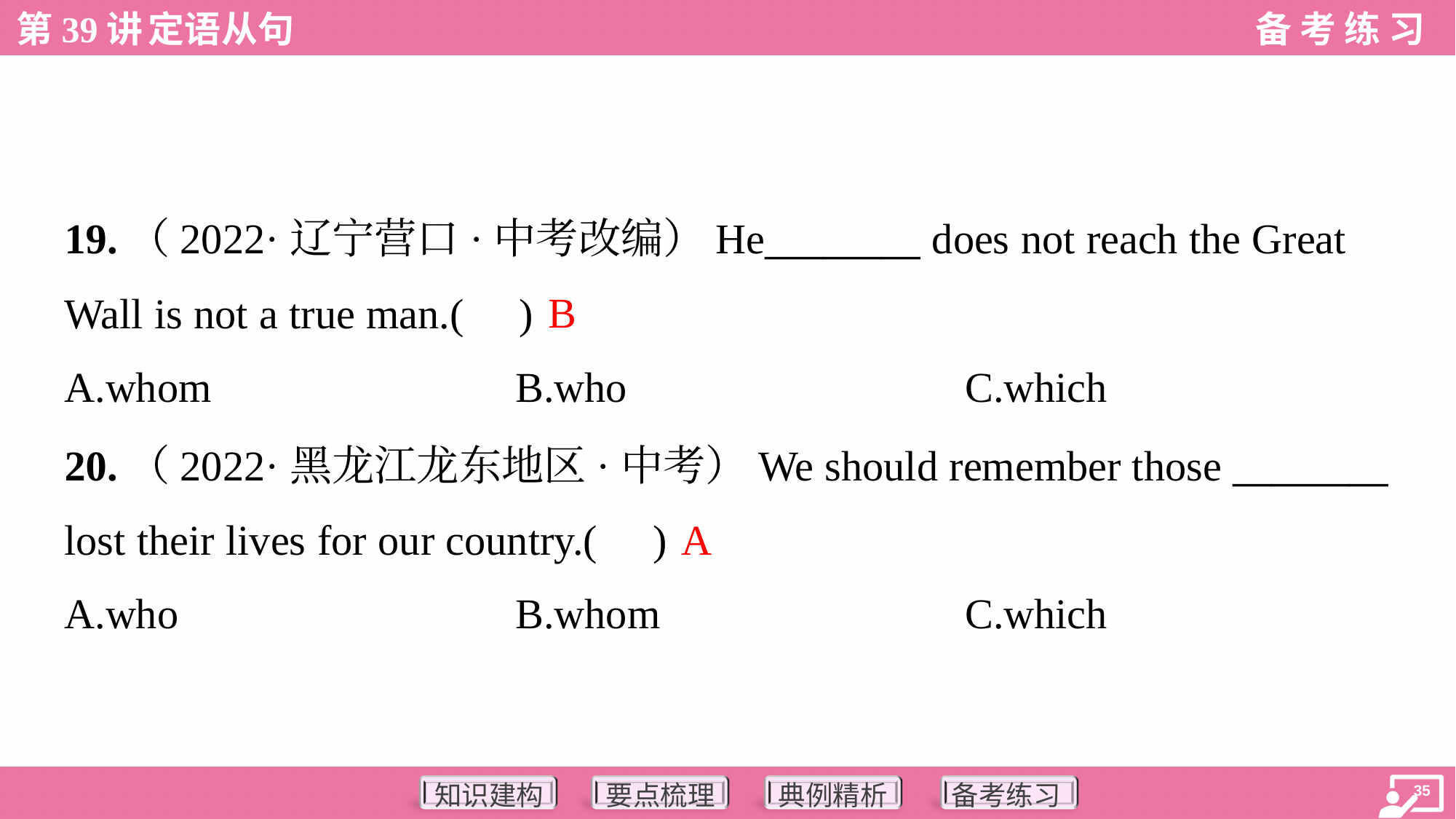

19.（2022·辽宁营口·中考改编）He________ does not reach the Great
Wall is not a true man.(     )
B
A.whom	B.who	C.which
20.（2022·黑龙江龙东地区·中考）We should remember those ________
lost their lives for our country.(     )
A
A.who	B.whom	C.which